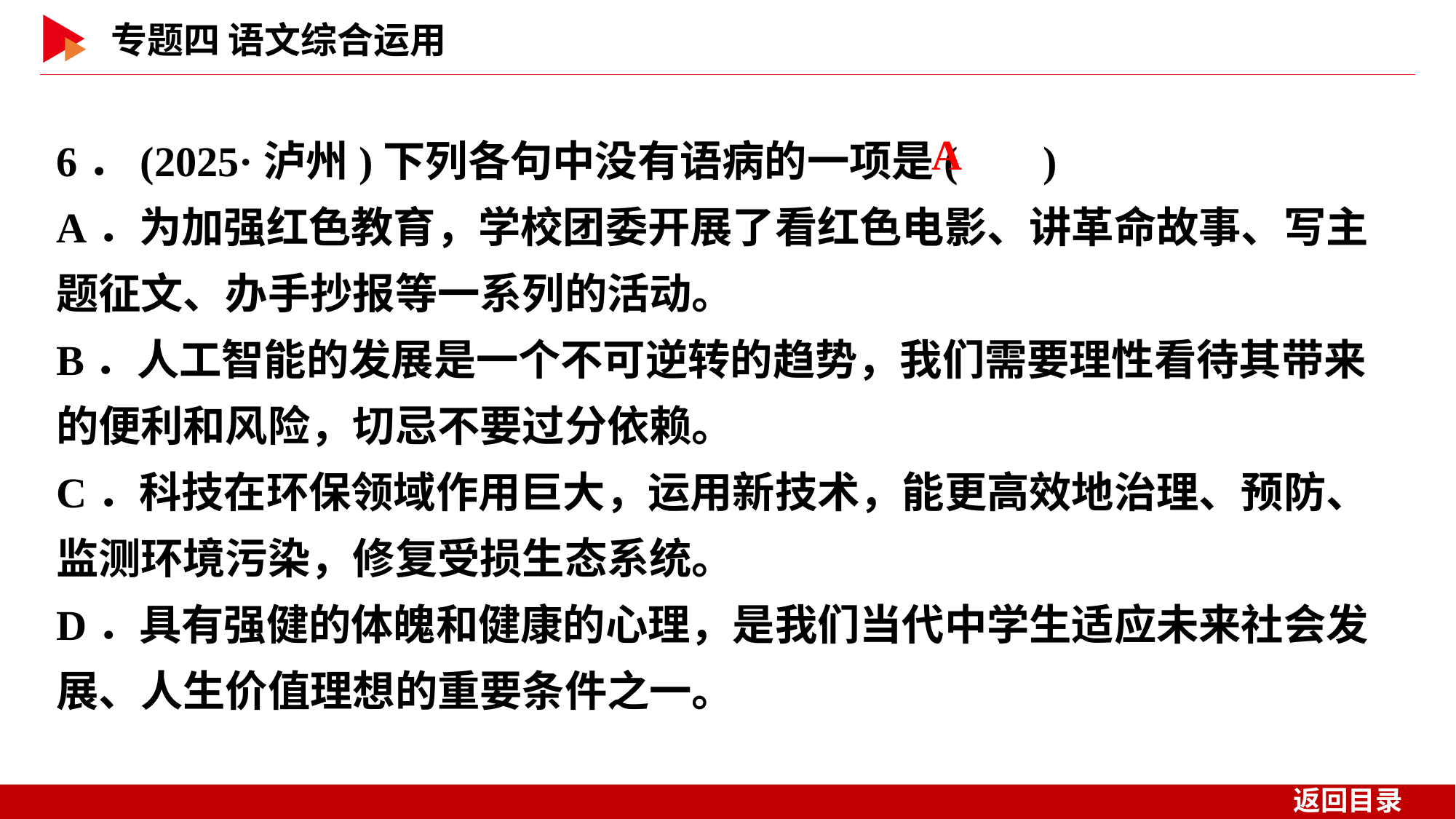

6．(2025·泸州)下列各句中没有语病的一项是(        )
A．为加强红色教育，学校团委开展了看红色电影、讲革命故事、写主题征文、办手抄报等一系列的活动。
B．人工智能的发展是一个不可逆转的趋势，我们需要理性看待其带来的便利和风险，切忌不要过分依赖。
C．科技在环保领域作用巨大，运用新技术，能更高效地治理、预防、监测环境污染，修复受损生态系统。
D．具有强健的体魄和健康的心理，是我们当代中学生适应未来社会发展、人生价值理想的重要条件之一。
   A